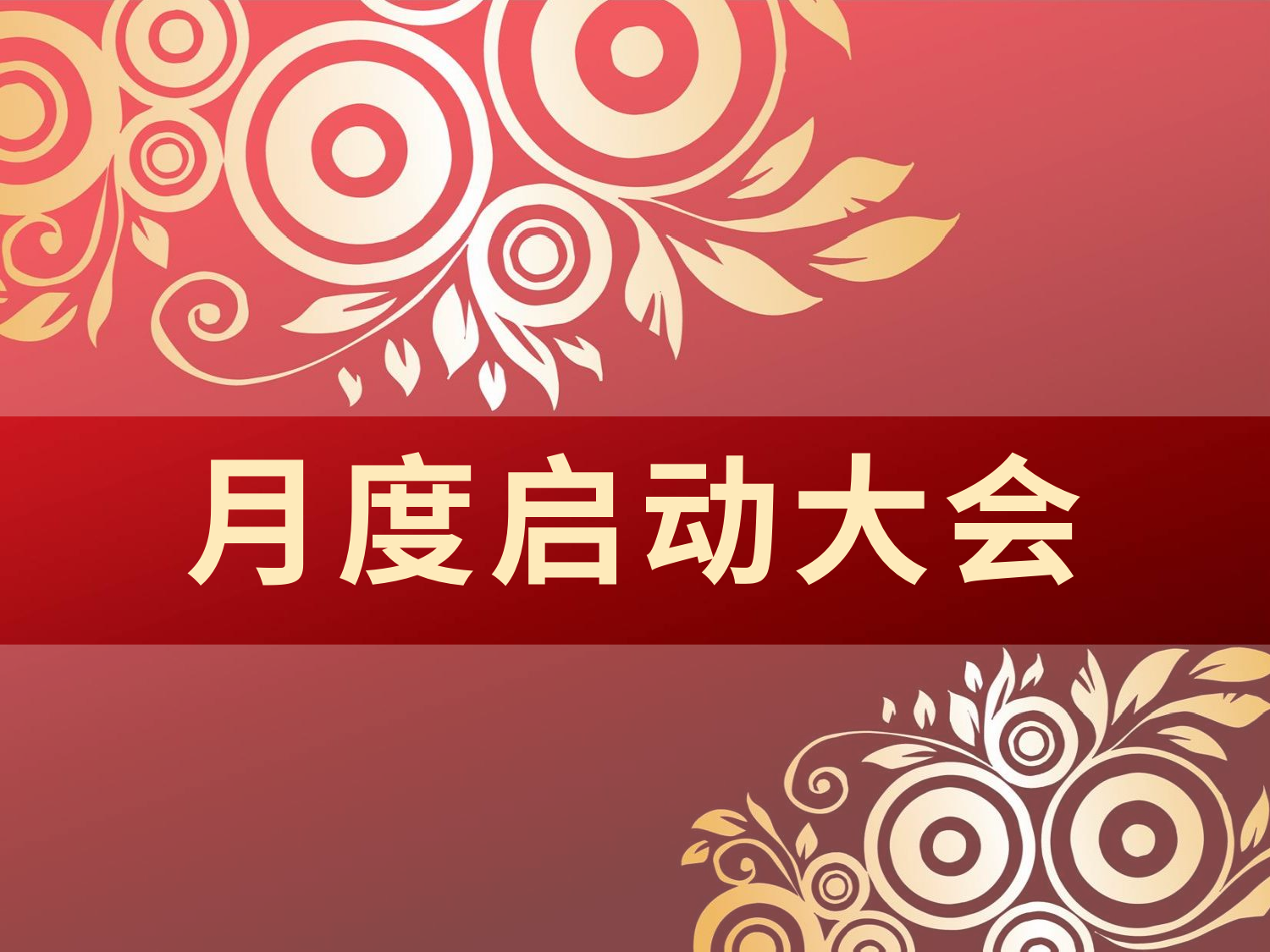

|  |
| --- |
月度启动大会
|  |
| --- |